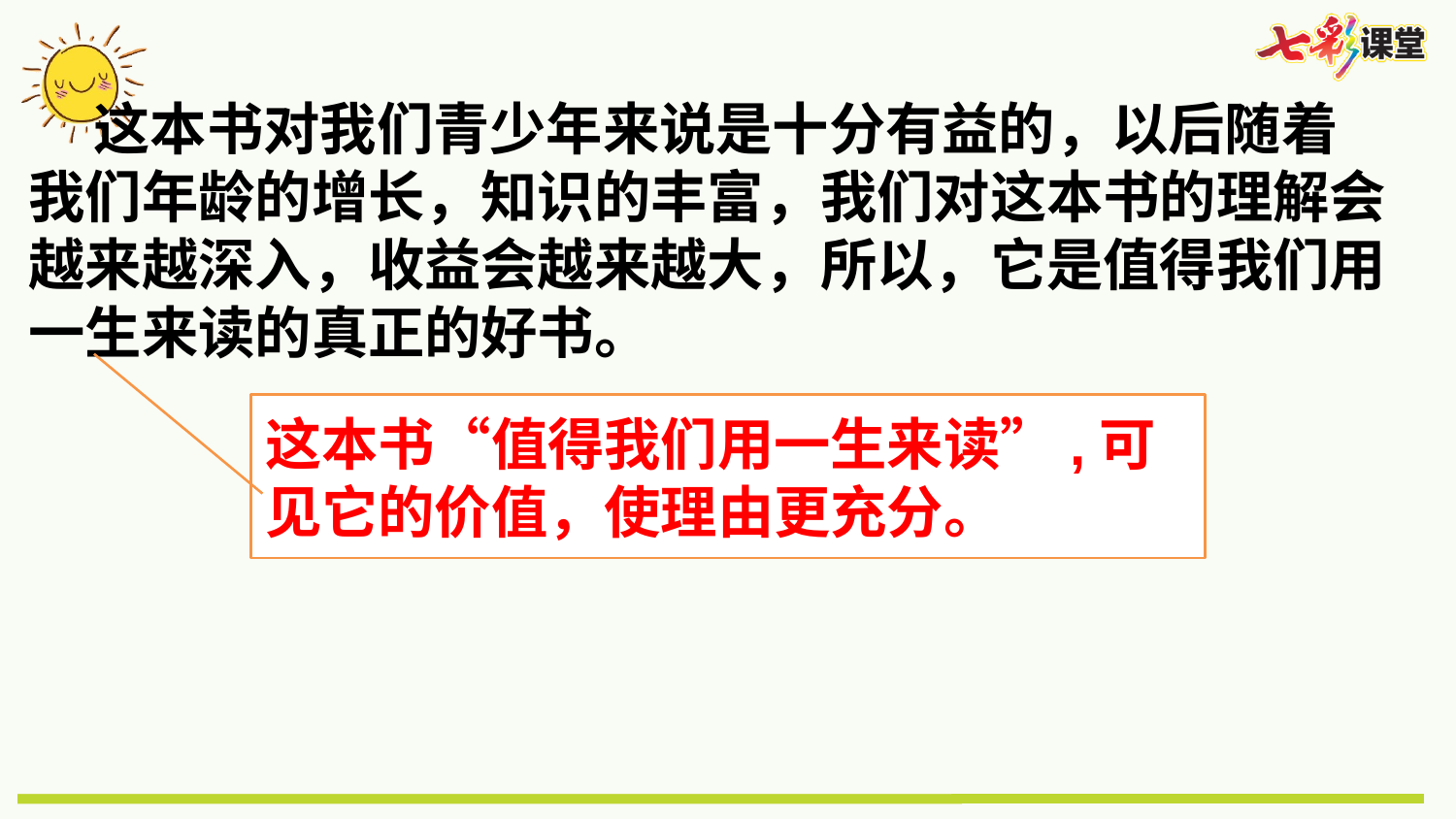

这本书对我们青少年来说是十分有益的，以后随着我们年龄的增长，知识的丰富，我们对这本书的理解会越来越深入，收益会越来越大，所以，它是值得我们用一生来读的真正的好书。
这本书“值得我们用一生来读”,可见它的价值，使理由更充分。